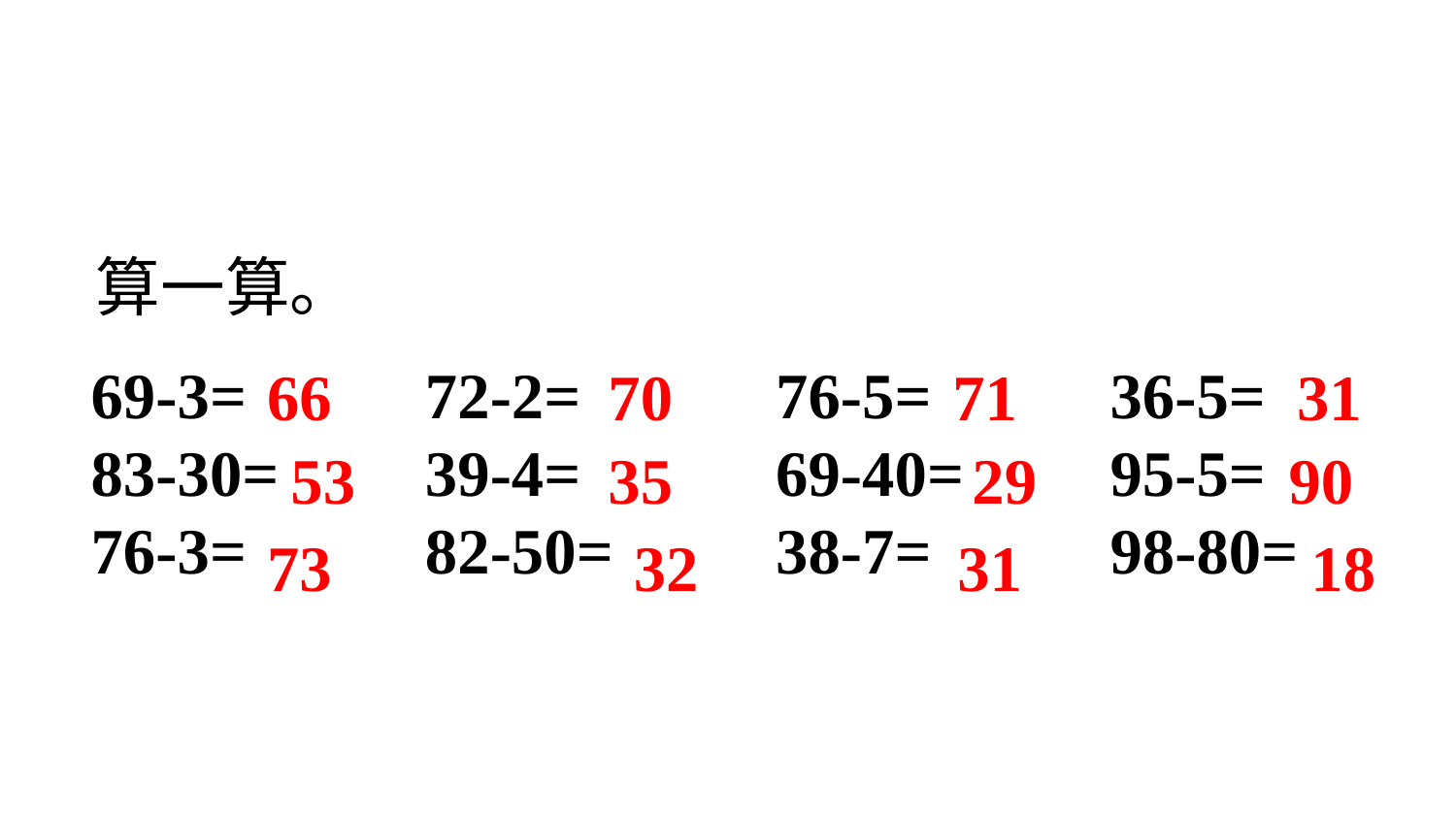

算一算。
66
70
71
31
69-3=           72-2=            76-5=           36-5=
83-30=         39-4=            69-40=         95-5=
76-3=           82-50=          38-7=           98-80=
53
35
29
90
73
32
31
18